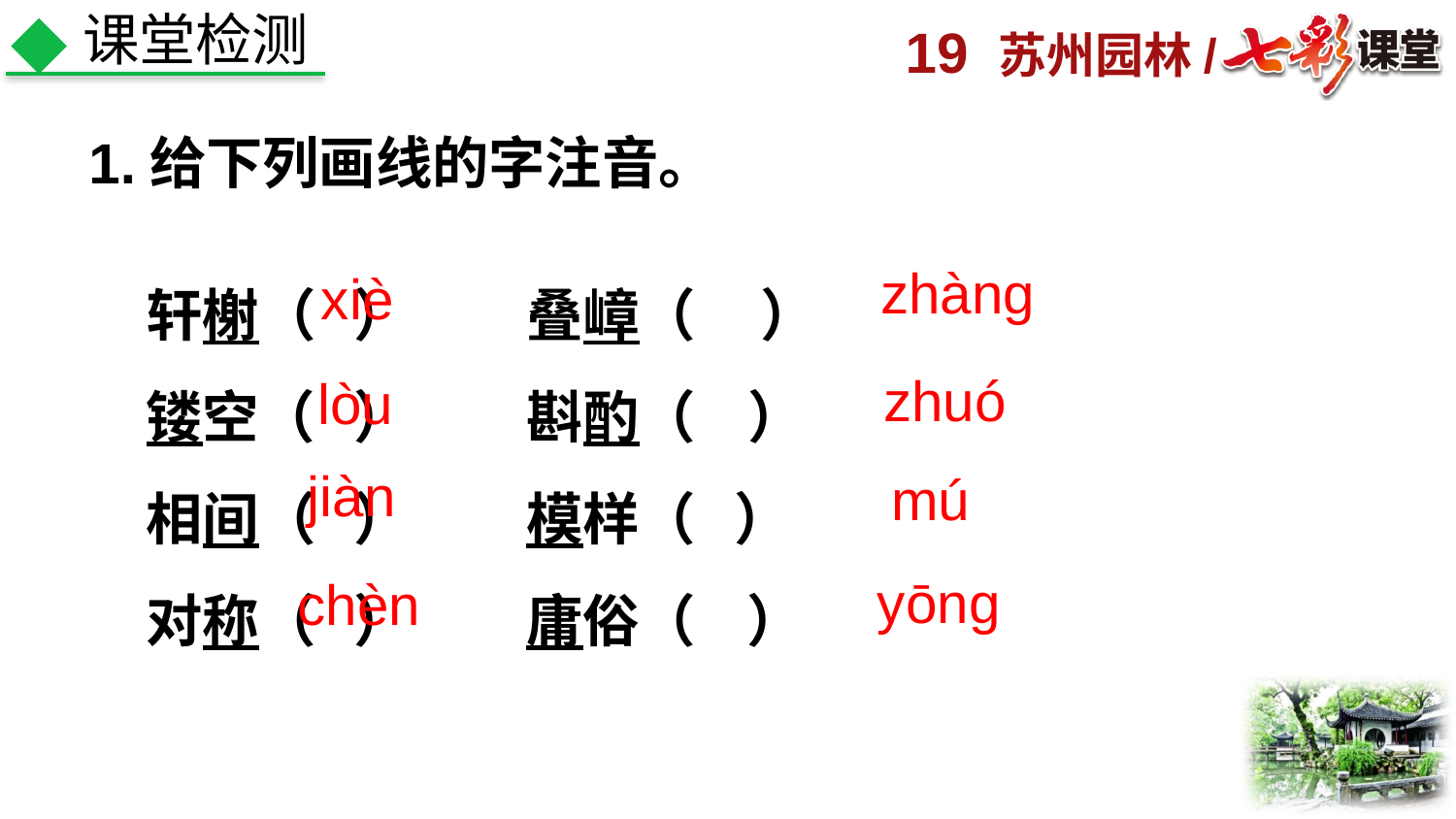

课堂检测

1.给下列画线的字注音。
轩榭（   ）         叠嶂（     ）
镂空（   ）         斟酌（    ）
相间（   ）         模样（   ）
对称（   ）         庸俗（    ）
zhàng
xiè
zhuó
lòu
jiàn
mú
yōng
chèn